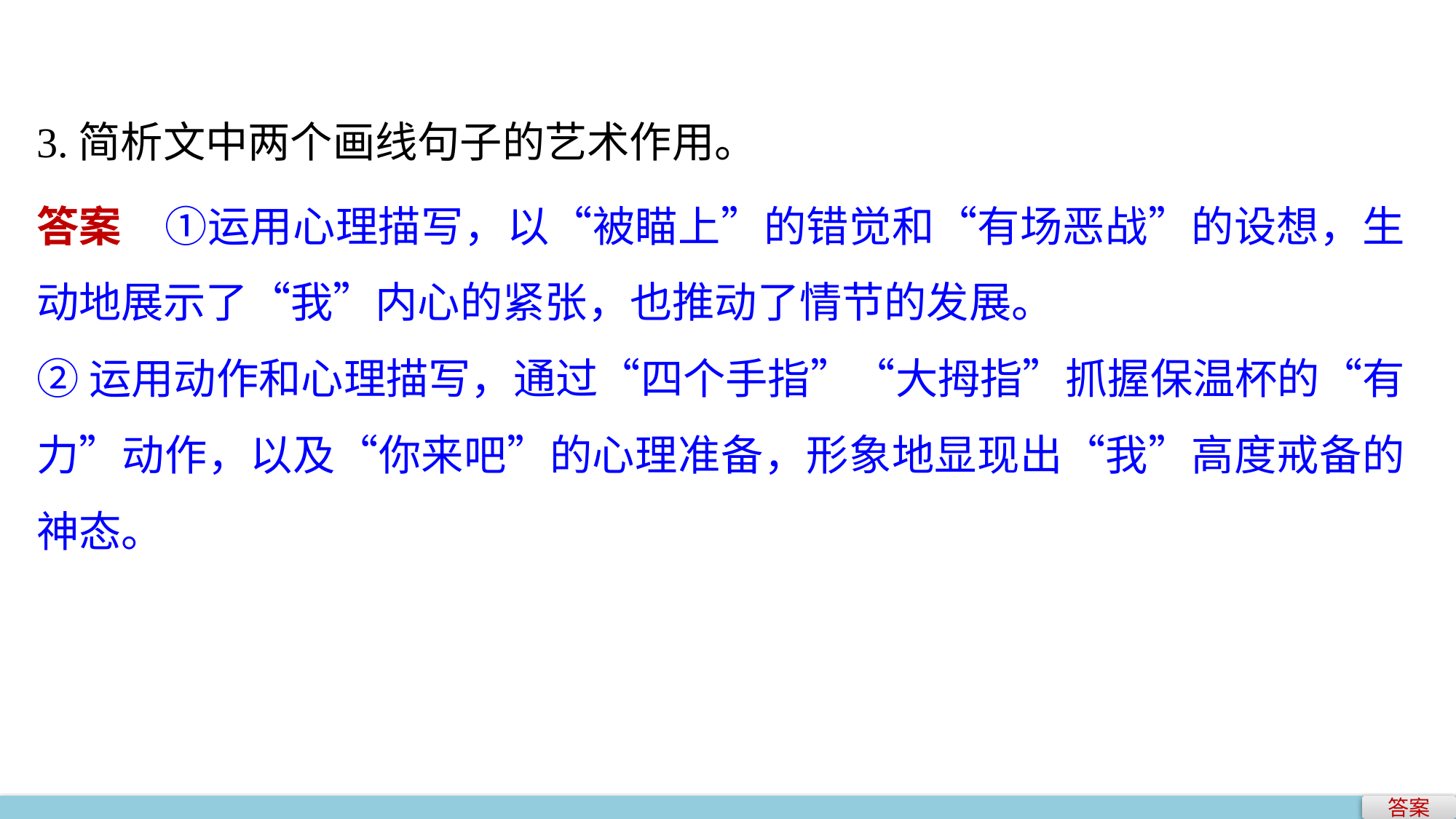

3.简析文中两个画线句子的艺术作用。
答案　①运用心理描写，以“被瞄上”的错觉和“有场恶战”的设想，生动地展示了“我”内心的紧张，也推动了情节的发展。
②运用动作和心理描写，通过“四个手指”“大拇指”抓握保温杯的“有力”动作，以及“你来吧”的心理准备，形象地显现出“我”高度戒备的神态。

答案